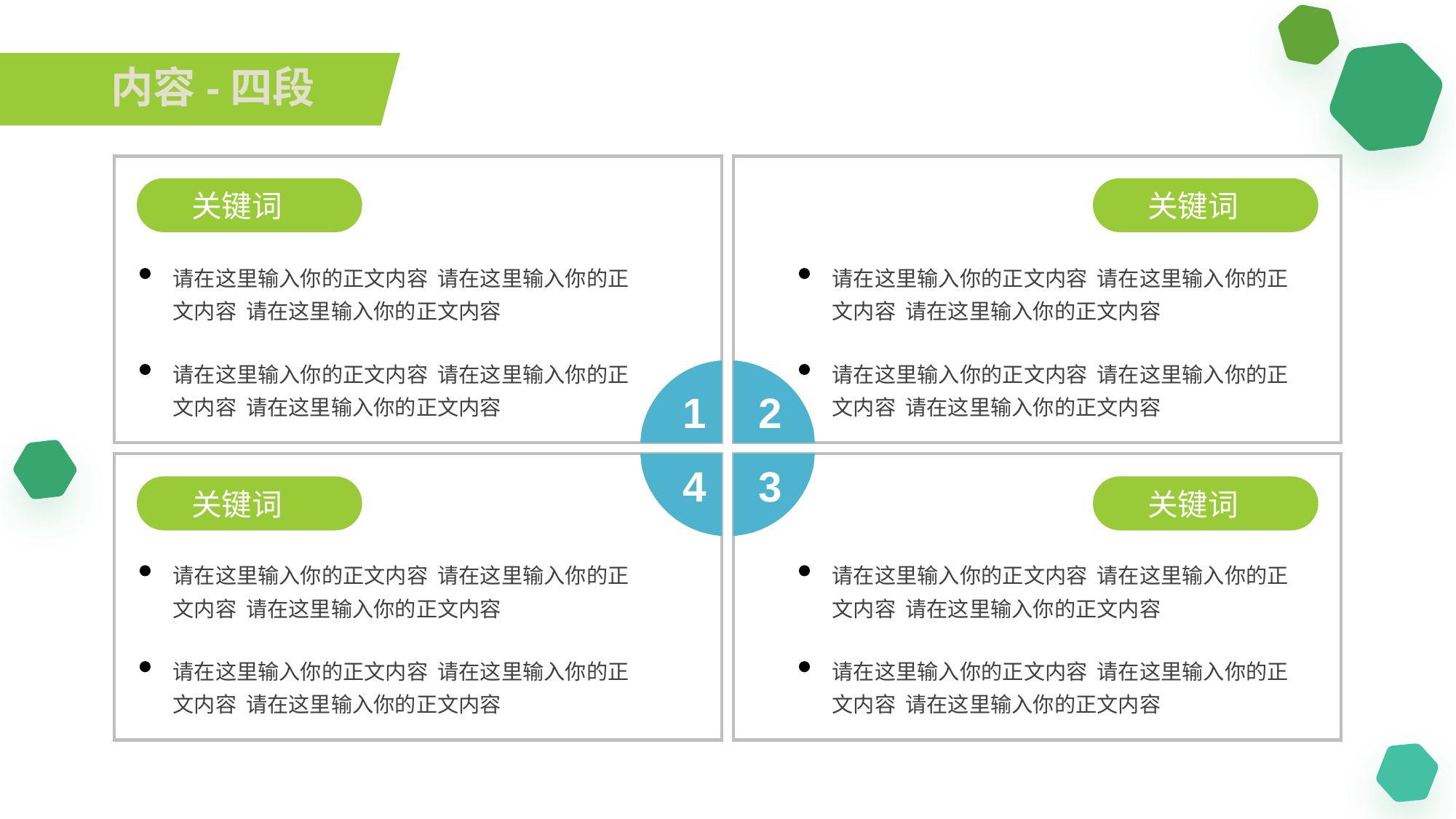

内容-四段

关键词
请在这里输入你的正文内容  请在这里输入你的正文内容  请在这里输入你的正文内容
请在这里输入你的正文内容  请在这里输入你的正文内容  请在这里输入你的正文内容

1

关键词
请在这里输入你的正文内容  请在这里输入你的正文内容  请在这里输入你的正文内容
请在这里输入你的正文内容  请在这里输入你的正文内容  请在这里输入你的正文内容

2

4

关键词
请在这里输入你的正文内容  请在这里输入你的正文内容  请在这里输入你的正文内容
请在这里输入你的正文内容  请在这里输入你的正文内容  请在这里输入你的正文内容

3

关键词
请在这里输入你的正文内容  请在这里输入你的正文内容  请在这里输入你的正文内容
请在这里输入你的正文内容  请在这里输入你的正文内容  请在这里输入你的正文内容